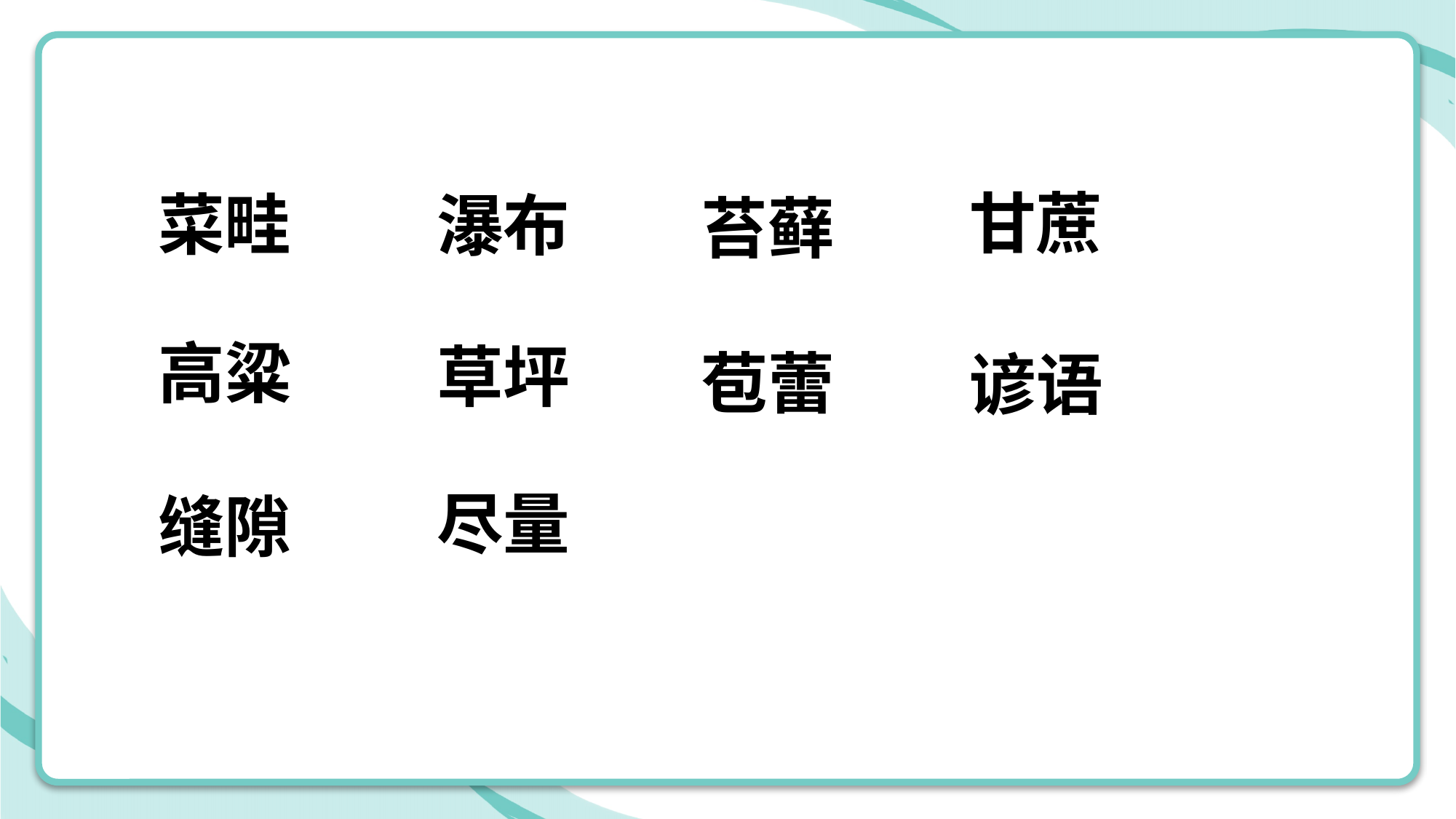

甘蔗
菜畦
瀑布
苔藓
高粱
草坪
苞蕾
谚语
尽量
缝隙